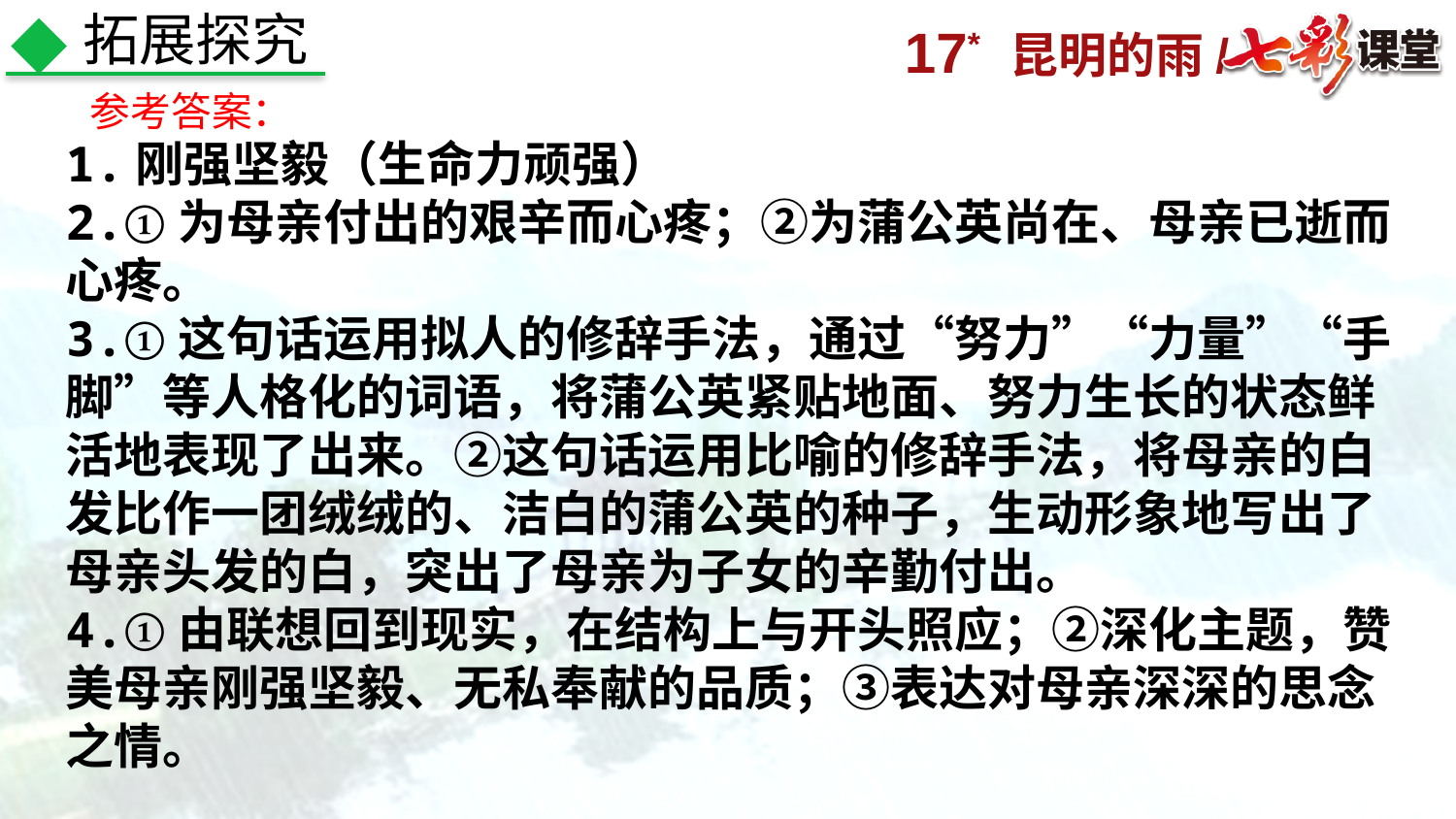

拓展探究

参考答案：
1.刚强坚毅（生命力顽强）
2.①为母亲付出的艰辛而心疼；②为蒲公英尚在、母亲已逝而心疼。
3.①这句话运用拟人的修辞手法，通过“努力”“力量”“手脚”等人格化的词语，将蒲公英紧贴地面、努力生长的状态鲜活地表现了出来。②这句话运用比喻的修辞手法，将母亲的白发比作一团绒绒的、洁白的蒲公英的种子，生动形象地写出了母亲头发的白，突出了母亲为子女的辛勤付出。
4.①由联想回到现实，在结构上与开头照应；②深化主题，赞美母亲刚强坚毅、无私奉献的品质；③表达对母亲深深的思念之情。